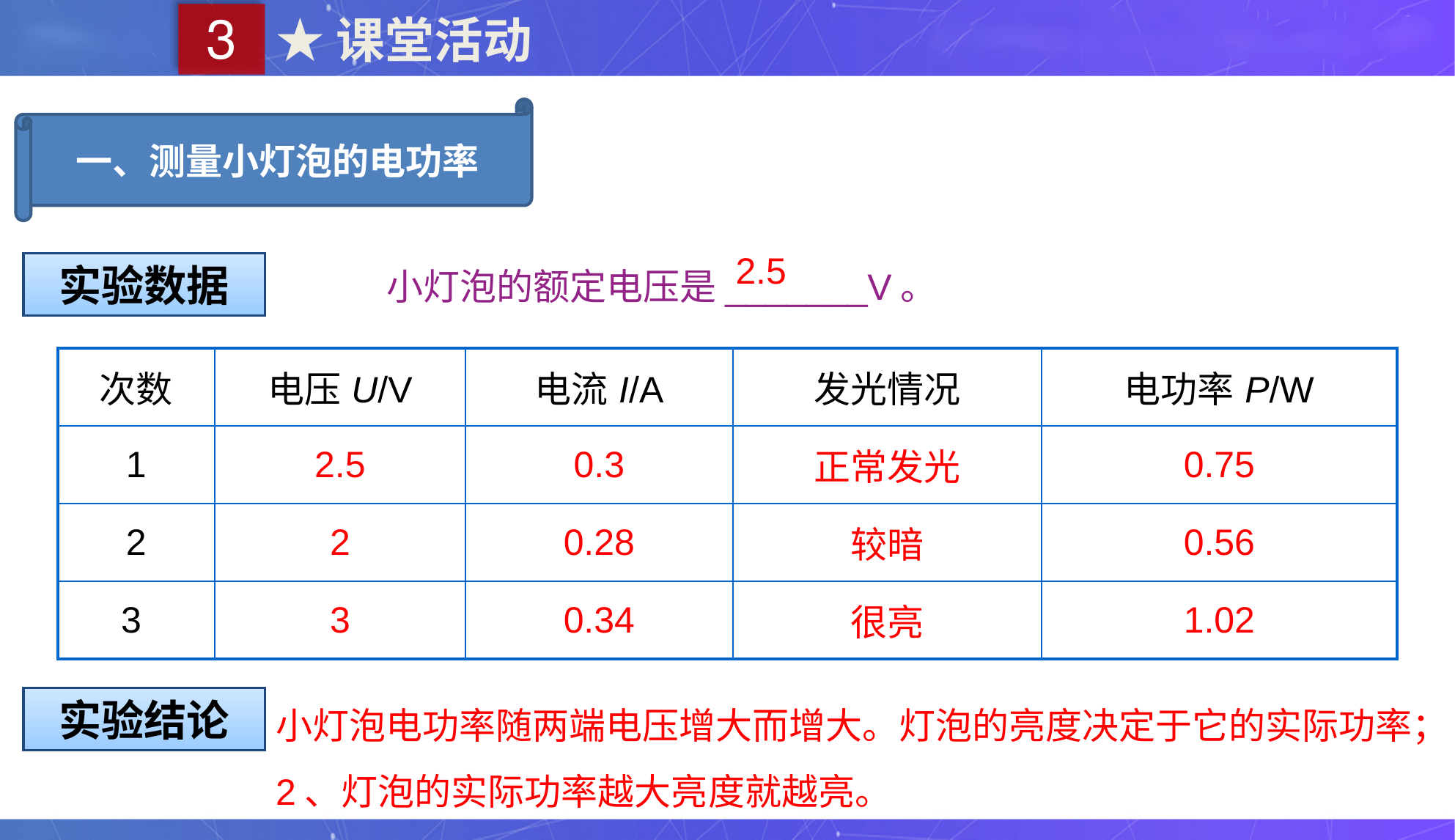

3
★课堂活动
一、测量小灯泡的电功率
2.5
实验数据
　　小灯泡的额定电压是_______V。
| 次数 | 电压U/V | 电流I/A | 发光情况 | 电功率P/W |
| --- | --- | --- | --- | --- |
| 1 | 2.5 | 0.3 | 正常发光 | 0.75 |
| 2 | 2 | 0.28 | 较暗 | 0.56 |
| 3 | 3 | 0.34 | 很亮 | 1.02 |
小灯泡电功率随两端电压增大而增大。灯泡的亮度决定于它的实际功率；2、灯泡的实际功率越大亮度就越亮。
实验结论